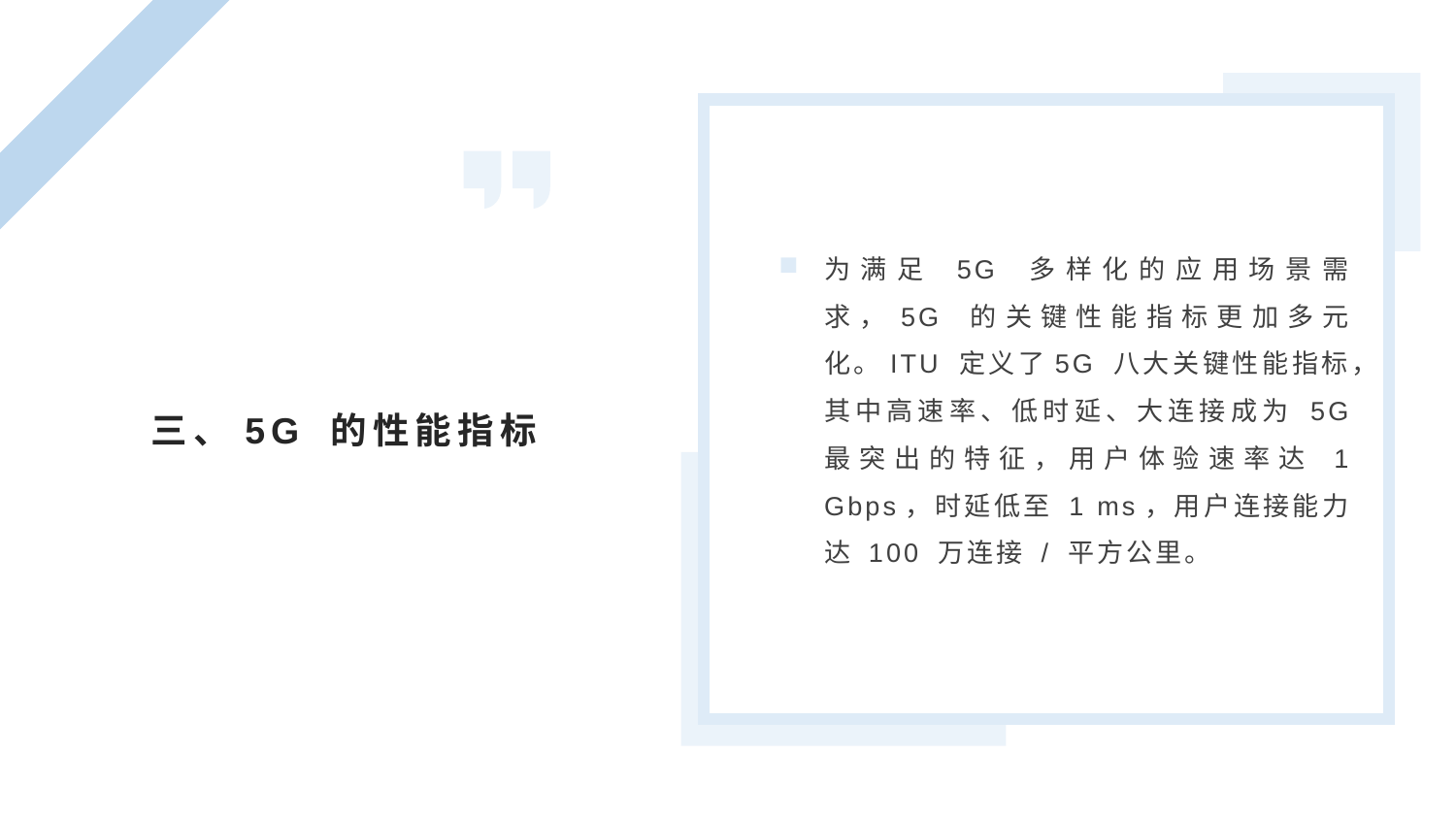

为满足 5G 多样化的应用场景需求，5G 的关键性能指标更加多元化。ITU 定义了5G 八大关键性能指标，其中高速率、低时延、大连接成为 5G 最突出的特征，用户体验速率达 1 Gbps，时延低至 1 ms，用户连接能力达 100 万连接 / 平方公里。
三、5G 的性能指标